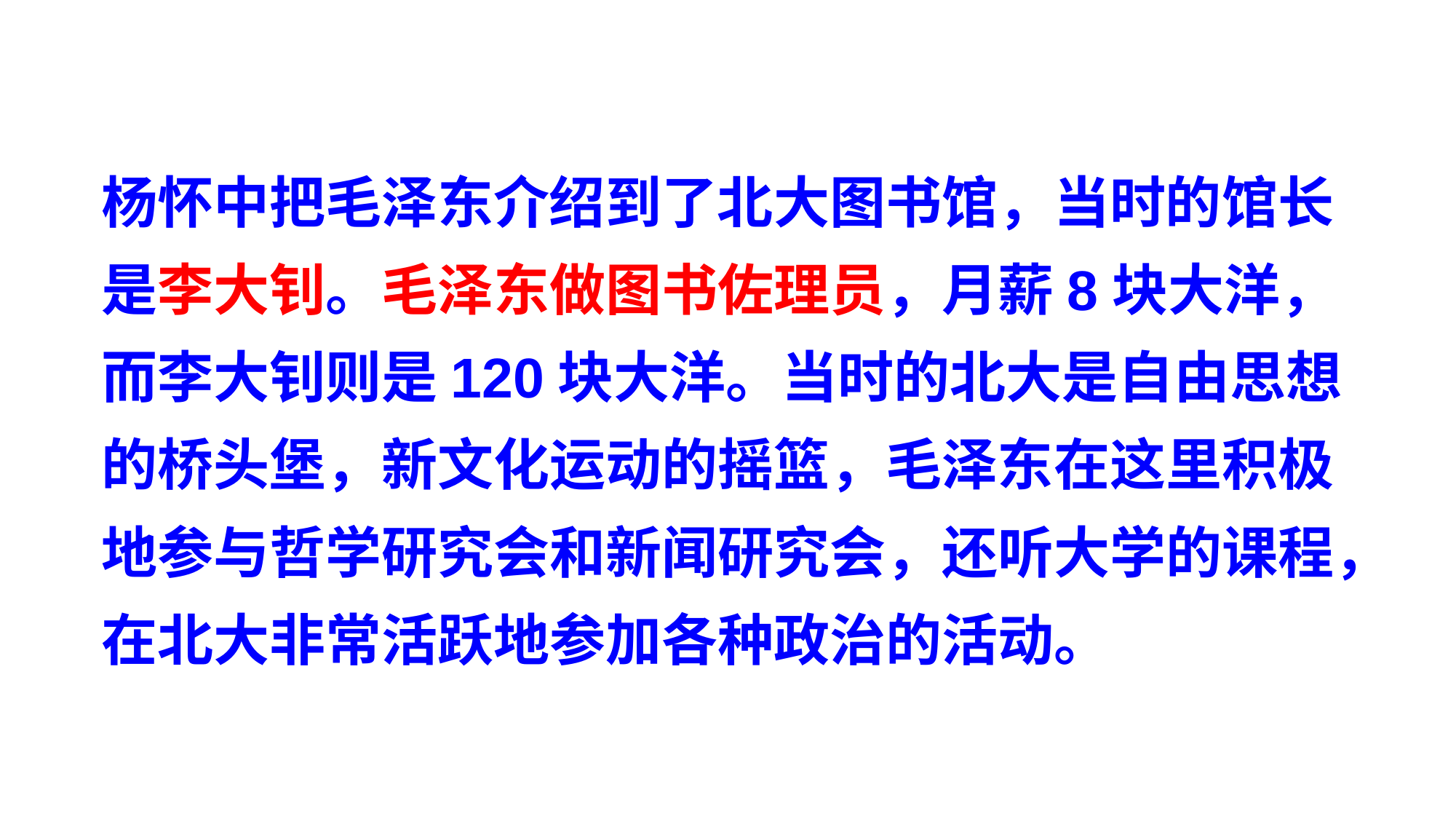

杨怀中把毛泽东介绍到了北大图书馆，当时的馆长是李大钊。毛泽东做图书佐理员，月薪8块大洋，而李大钊则是120块大洋。当时的北大是自由思想的桥头堡，新文化运动的摇篮，毛泽东在这里积极地参与哲学研究会和新闻研究会，还听大学的课程，在北大非常活跃地参加各种政治的活动。